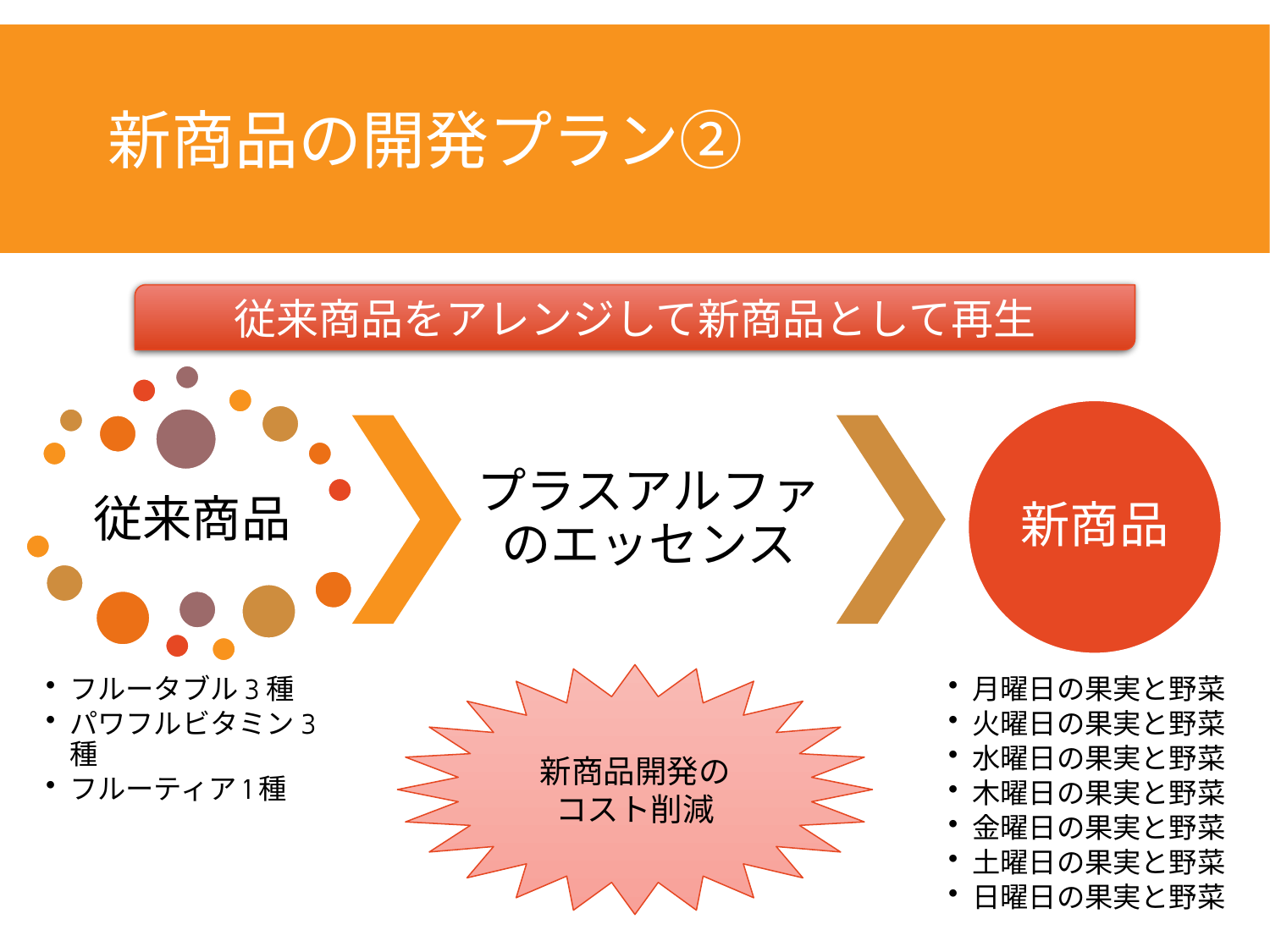

# 新商品の開発プラン②
従来商品をアレンジして新商品として再生
従来商品
フルータブル3種
パワフルビタミン3種
フルーティア1種
プラスアルファのエッセンス
新商品
月曜日の果実と野菜
火曜日の果実と野菜
水曜日の果実と野菜
木曜日の果実と野菜
金曜日の果実と野菜
土曜日の果実と野菜
日曜日の果実と野菜
新商品開発の
コスト削減